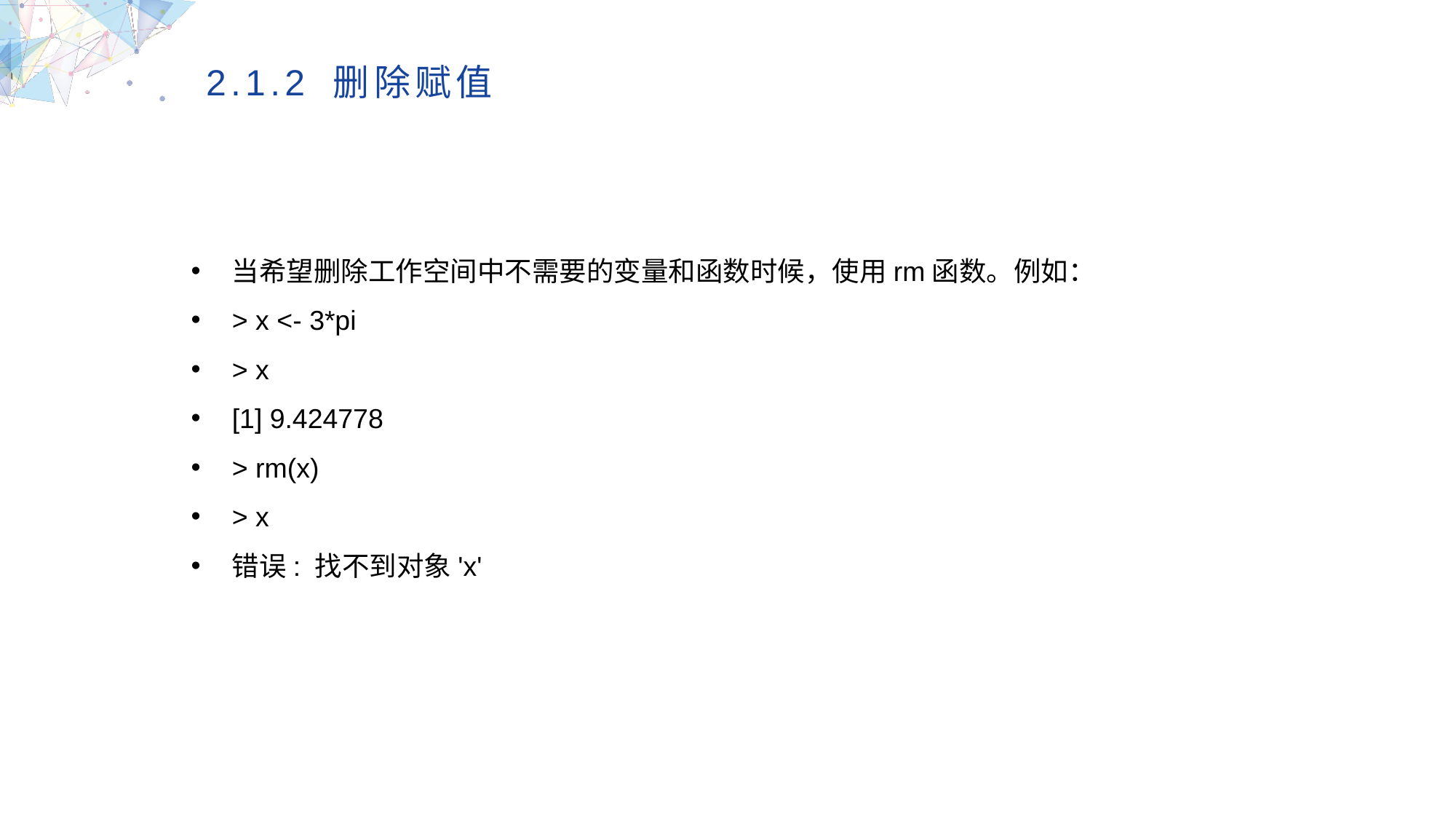

2.1.2 删除赋值
当希望删除工作空间中不需要的变量和函数时候，使用rm函数。例如：
> x <- 3*pi
> x
[1] 9.424778
> rm(x)
> x
错误: 找不到对象'x'

MULTIPURPOSE PRESENTATION TEMPLATE | UNIQUE DESIGN
Welcome Message
Please replace text, click add relevant headline, modify the text content, also can copy your content to this directly. Please replace text, click add relevant headline, modify the text content, also can copy your content to this directly.